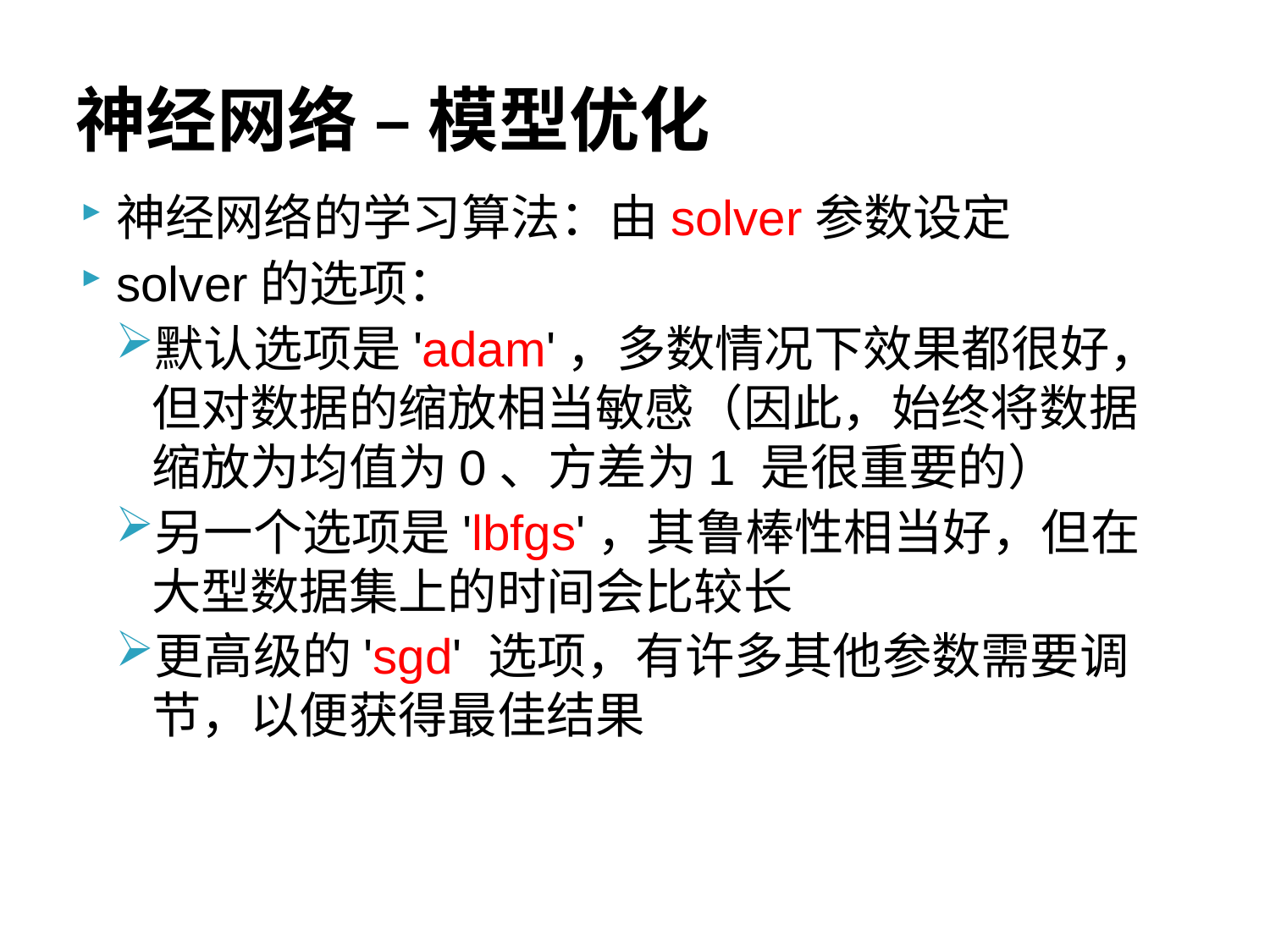

# 神经网络 – 模型优化
神经网络的学习算法：由solver参数设定
solver的选项：
默认选项是'adam'，多数情况下效果都很好，但对数据的缩放相当敏感（因此，始终将数据缩放为均值为0、方差为1 是很重要的）
另一个选项是'lbfgs'，其鲁棒性相当好，但在大型数据集上的时间会比较长
更高级的'sgd' 选项，有许多其他参数需要调节，以便获得最佳结果